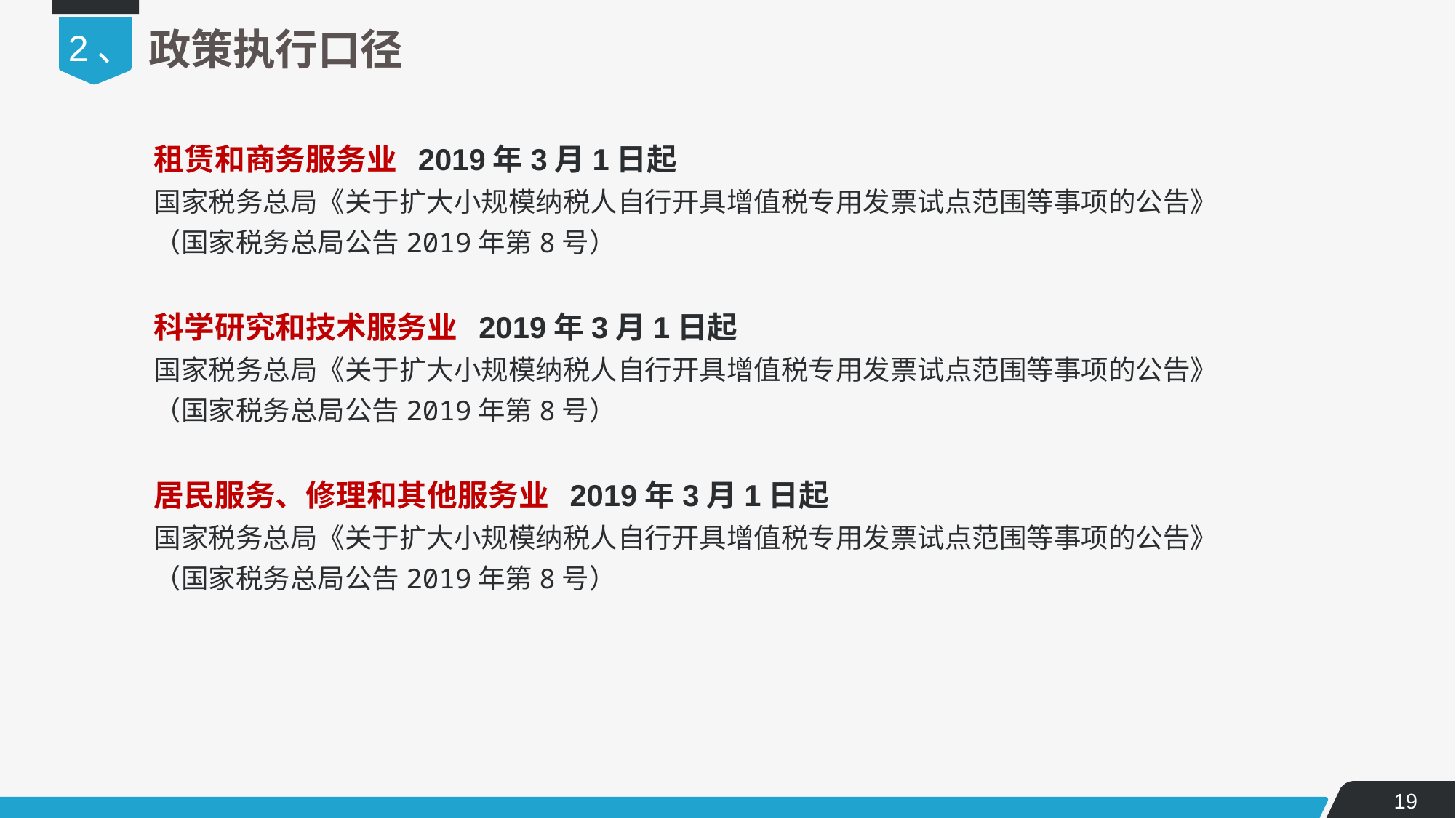

2、
政策执行口径
# 租赁和商务服务业  2019年3月1日起 国家税务总局《关于扩大小规模纳税人自行开具增值税专用发票试点范围等事项的公告》 （国家税务总局公告2019年第8号） 科学研究和技术服务业  2019年3月1日起 国家税务总局《关于扩大小规模纳税人自行开具增值税专用发票试点范围等事项的公告》 （国家税务总局公告2019年第8号） 居民服务、修理和其他服务业  2019年3月1日起 国家税务总局《关于扩大小规模纳税人自行开具增值税专用发票试点范围等事项的公告》 （国家税务总局公告2019年第8号）